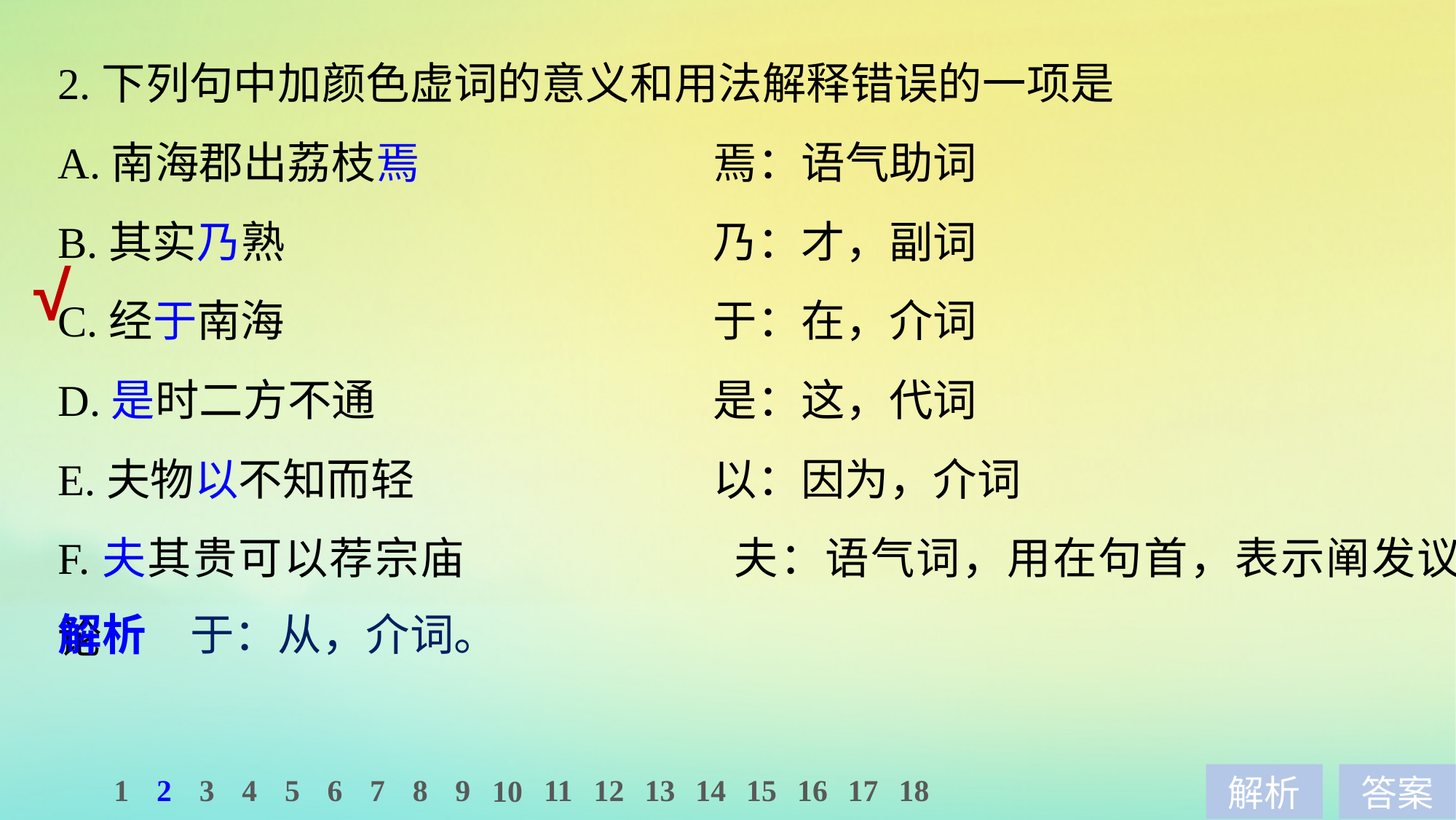

2.下列句中加颜色虚词的意义和用法解释错误的一项是
A.南海郡出荔枝焉　　　　　　	焉：语气助词
B.其实乃熟  				乃：才，副词
C.经于南海  				于：在，介词
D.是时二方不通　　　　　　	是：这，代词
E.夫物以不知而轻  			以：因为，介词
F.夫其贵可以荐宗庙  			夫：语气词，用在句首，表示阐发议论
√
解析　于：从，介词。
1
2
3
4
5
6
7
8
9
11
12
13
14
15
16
17
18
10
解析
答案